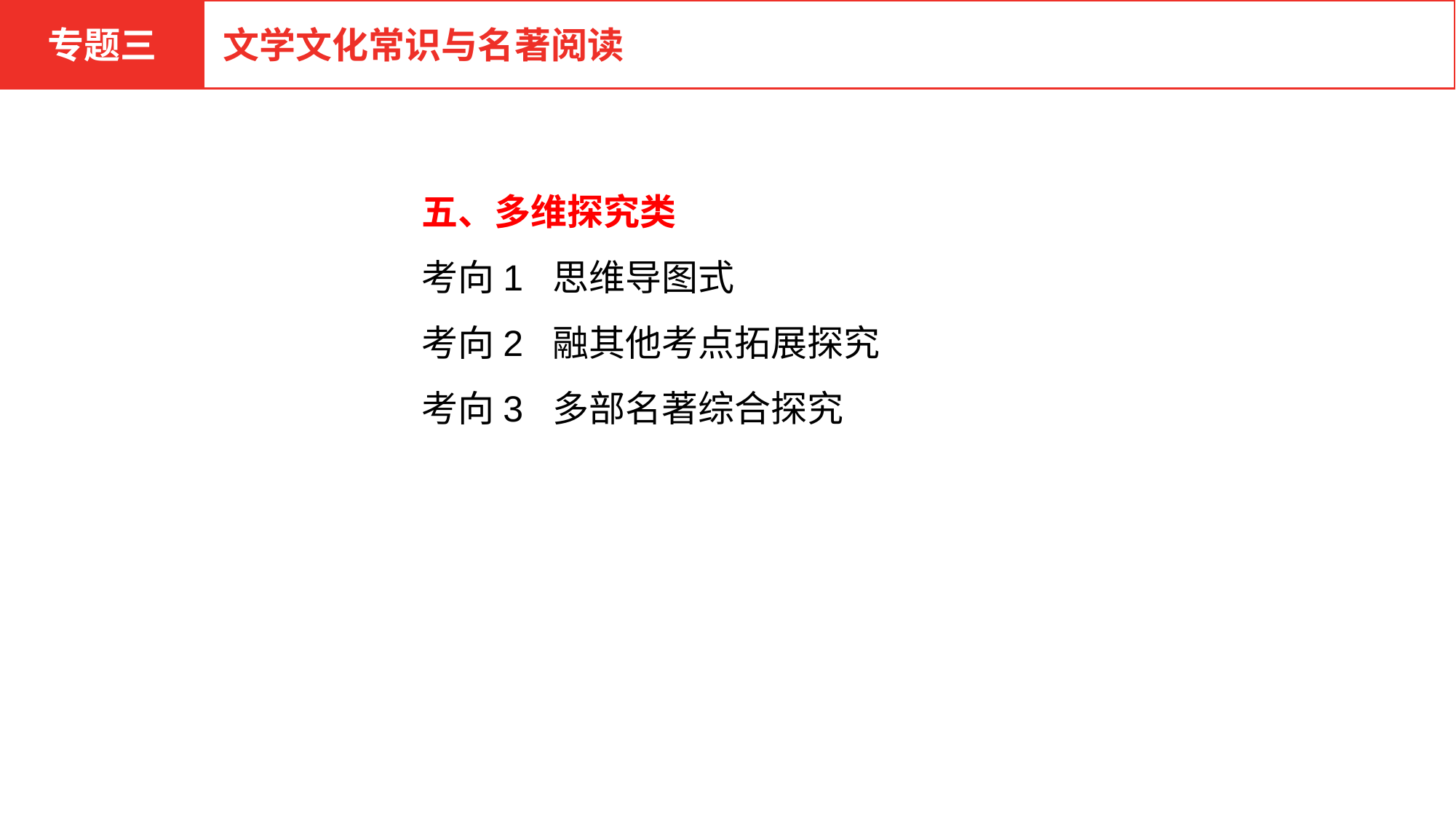

专题三
文学文化常识与名著阅读
五、多维探究类
考向1  思维导图式
考向2  融其他考点拓展探究
考向3  多部名著综合探究